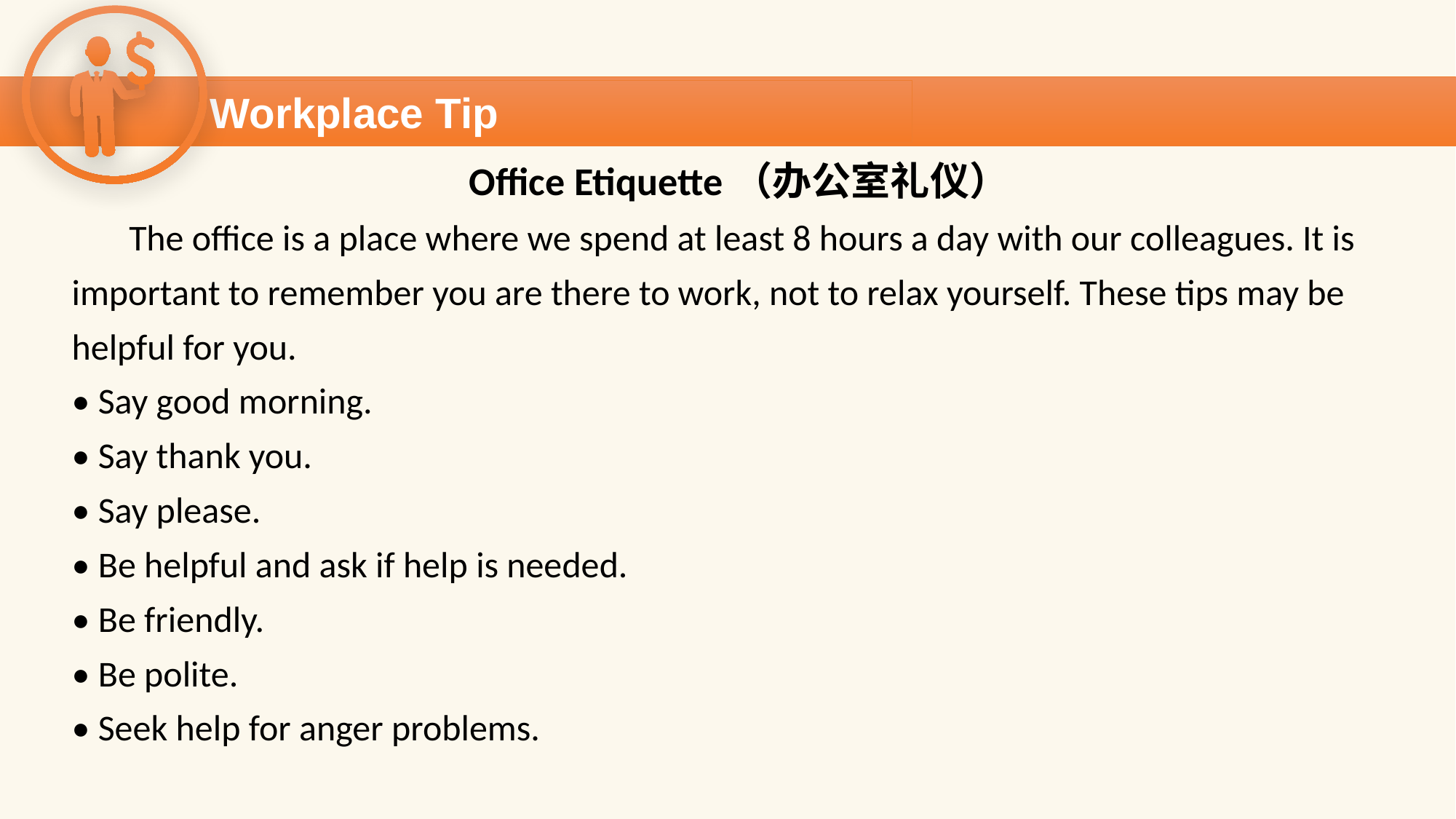

Workplace Tip
Workplace Tip
 Office Etiquette（办公室礼仪）
       The office is a place where we spend at least 8 hours a day with our colleagues. It is
important to remember you are there to work, not to relax yourself. These tips may be
helpful for you.
• Say good morning.
• Say thank you.
• Say please.
• Be helpful and ask if help is needed.
• Be friendly.
• Be polite.
• Seek help for anger problems.